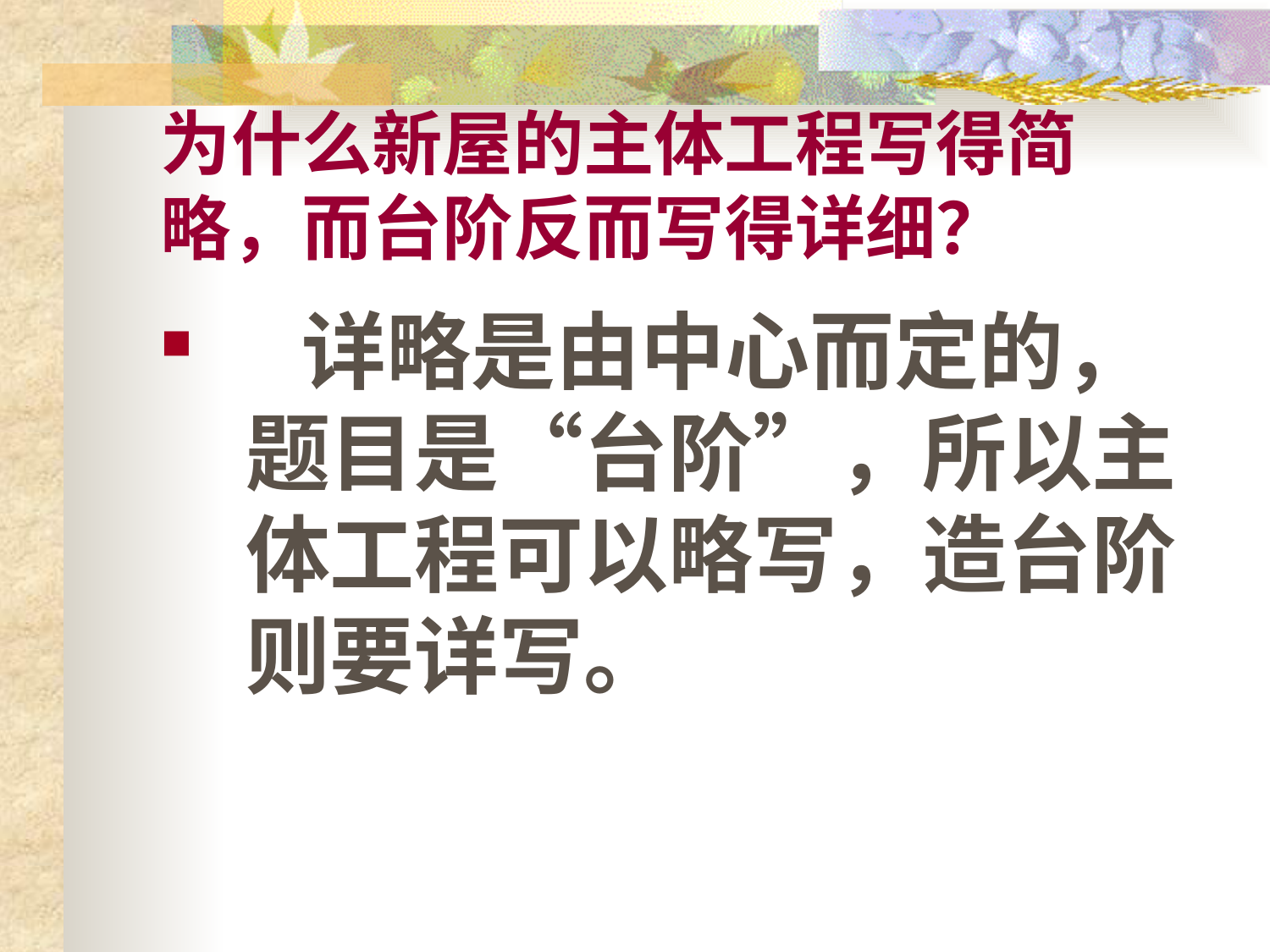

# 为什么新屋的主体工程写得简略，而台阶反而写得详细？
　详略是由中心而定的，题目是“台阶”，所以主体工程可以略写，造台阶则要详写。